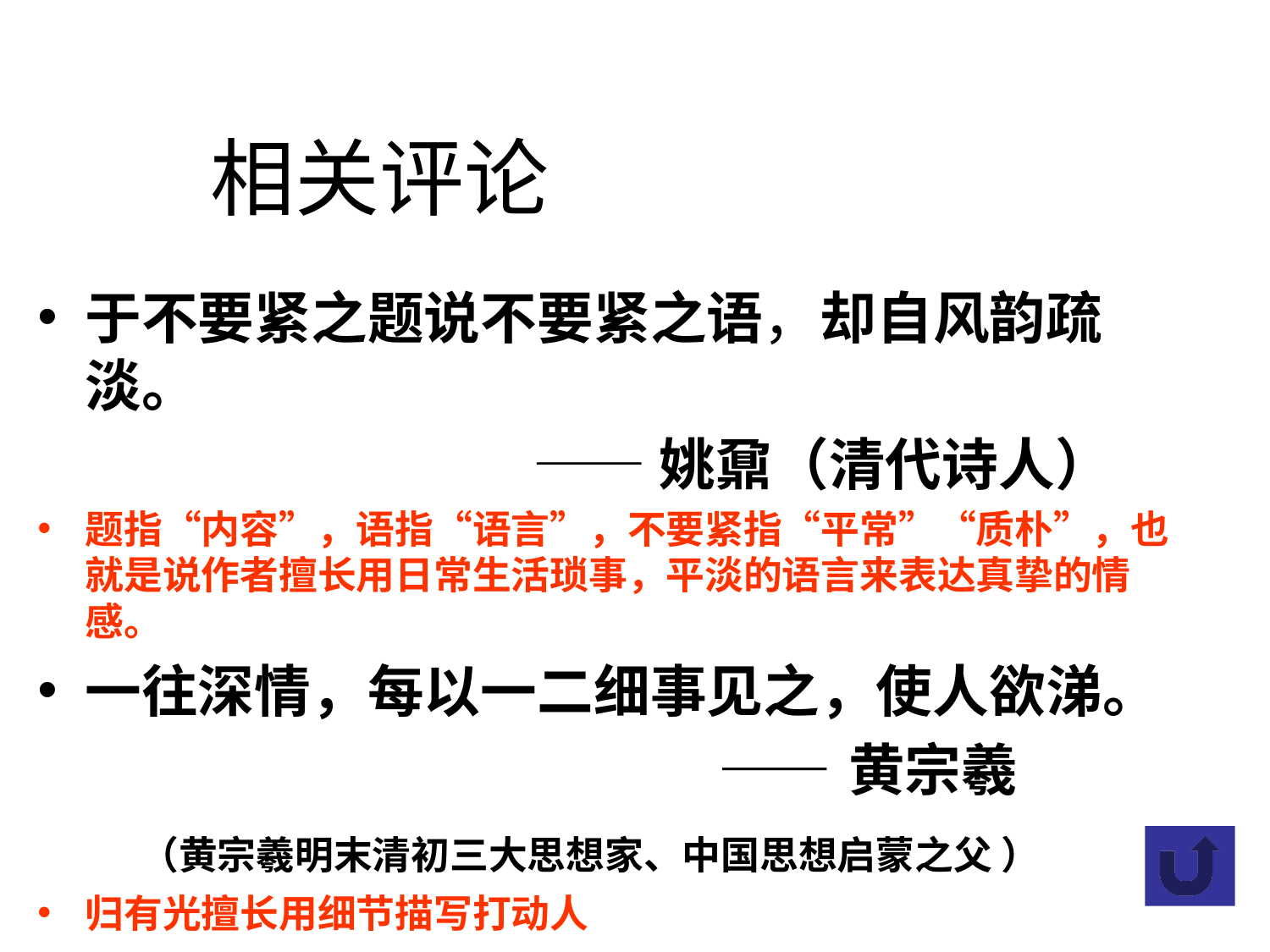

# 相关评论
于不要紧之题说不要紧之语，却自风韵疏淡。
                                       ——姚鼐（清代诗人）
题指“内容”，语指“语言”，不要紧指“平常”“质朴”，也就是说作者擅长用日常生活琐事，平淡的语言来表达真挚的情感。
一往深情，每以一二细事见之，使人欲涕。
                                                     ——黄宗羲
       （黄宗羲明末清初三大思想家、中国思想启蒙之父 ）
归有光擅长用细节描写打动人